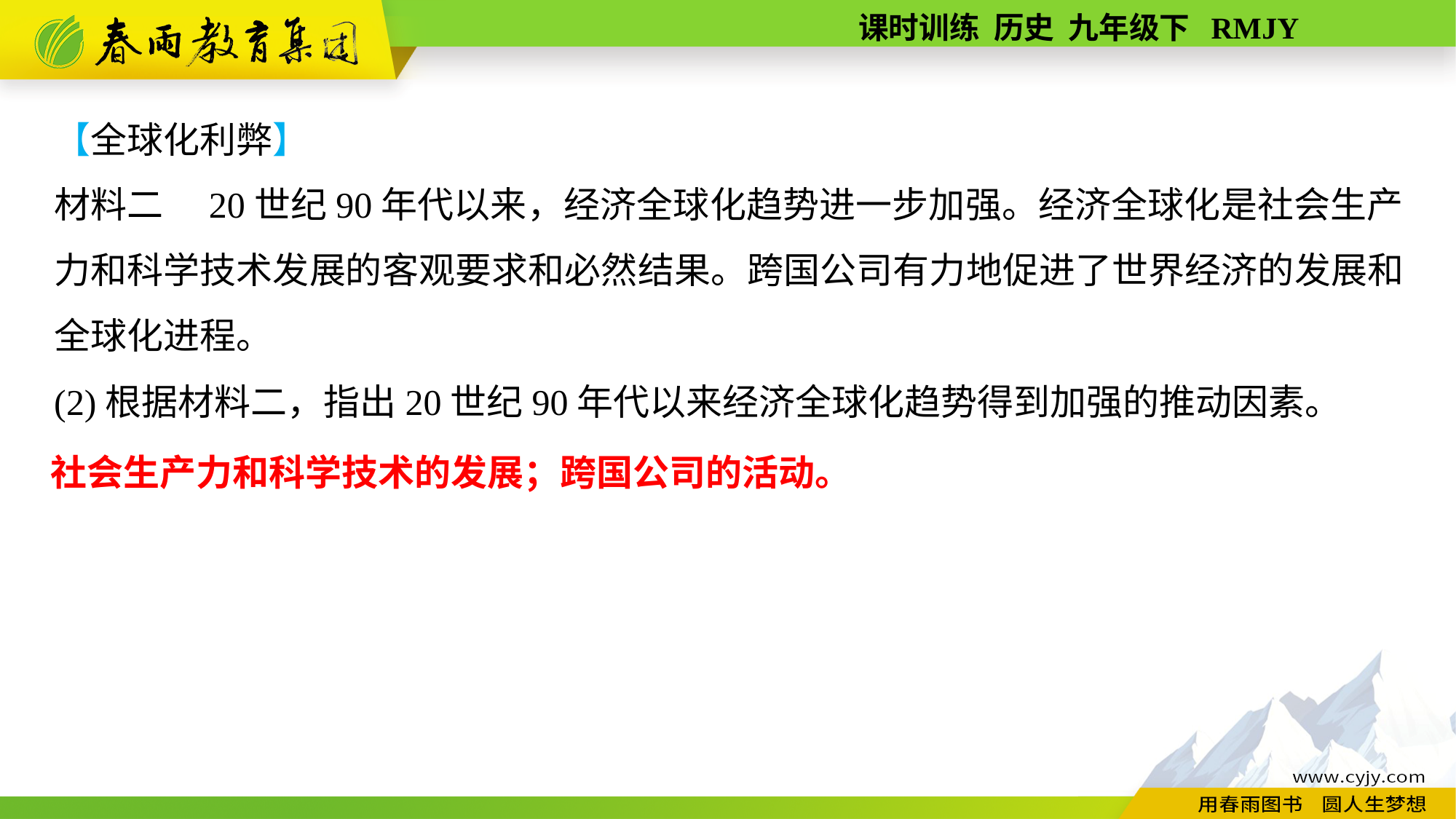

【全球化利弊】
材料二　20世纪90年代以来，经济全球化趋势进一步加强。经济全球化是社会生产力和科学技术发展的客观要求和必然结果。跨国公司有力地促进了世界经济的发展和全球化进程。
(2)根据材料二，指出20世纪90年代以来经济全球化趋势得到加强的推动因素。
社会生产力和科学技术的发展；跨国公司的活动。